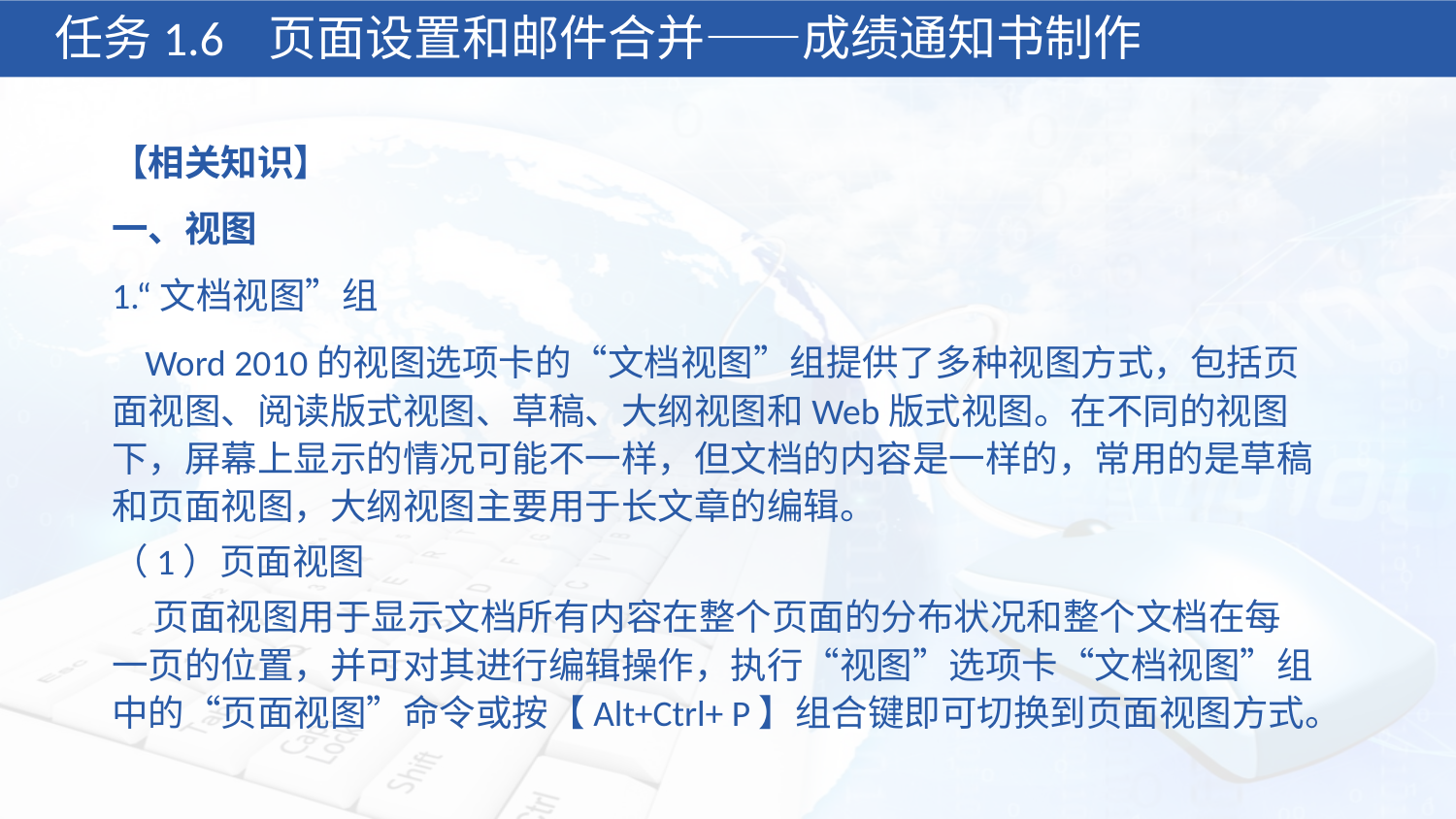

任务1.6   页面设置和邮件合并——成绩通知书制作
【相关知识】
一、视图
1.“文档视图”组
    Word 2010的视图选项卡的“文档视图”组提供了多种视图方式，包括页面视图、阅读版式视图、草稿、大纲视图和Web版式视图。在不同的视图下，屏幕上显示的情况可能不一样，但文档的内容是一样的，常用的是草稿和页面视图，大纲视图主要用于长文章的编辑。
（1）页面视图
    页面视图用于显示文档所有内容在整个页面的分布状况和整个文档在每一页的位置，并可对其进行编辑操作，执行“视图”选项卡“文档视图”组中的“页面视图”命令或按【Alt+Ctrl+ P】组合键即可切换到页面视图方式。